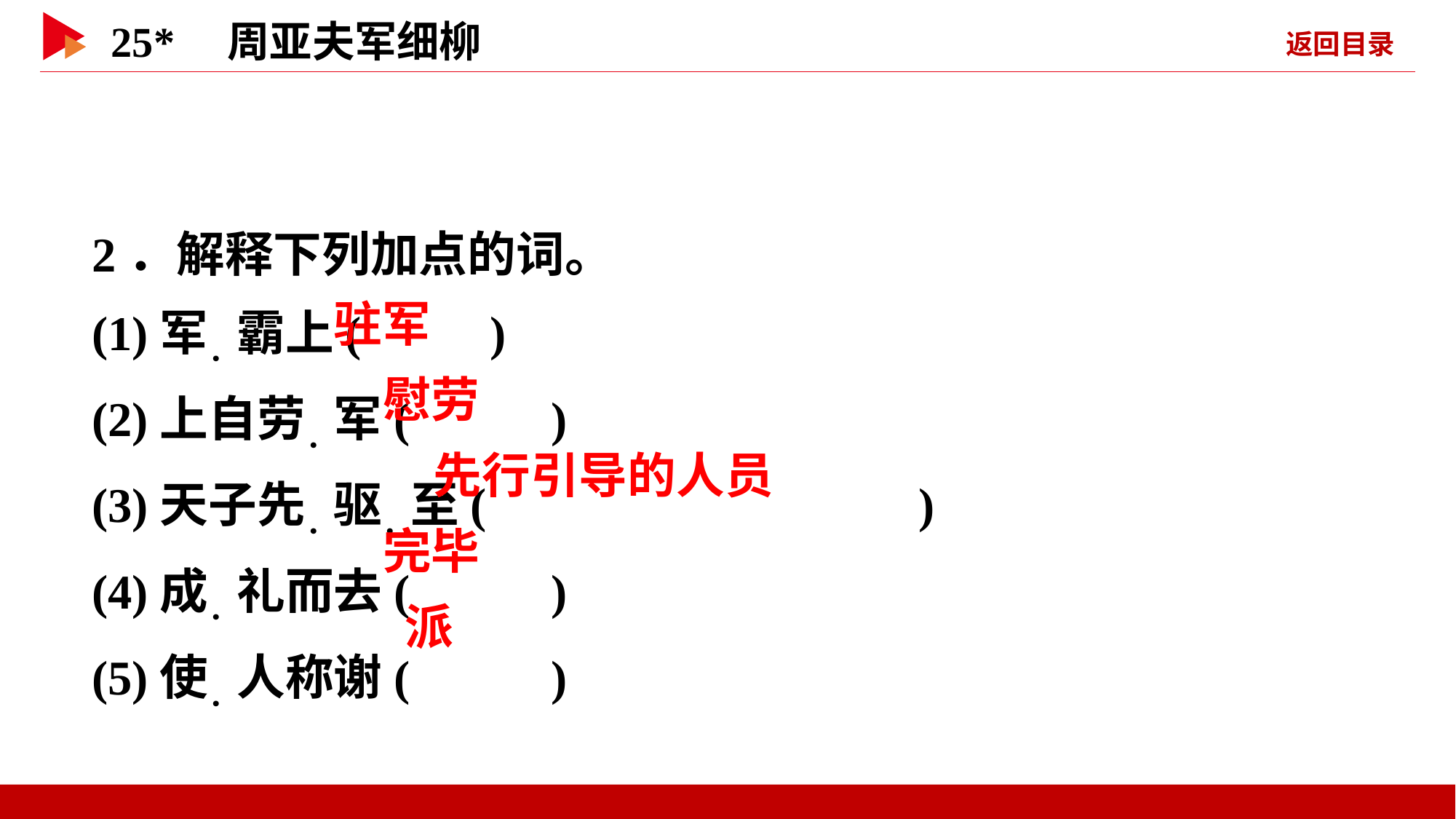

2．解释下列加点的词。
(1)军．霸上(     )
(2)上自劳．军(      )
(3)天子先．驱．至(                )
(4)成．礼而去(      )
(5)使．人称谢(      )
 驻军
 慰劳
 先行引导的人员
 完毕
   派